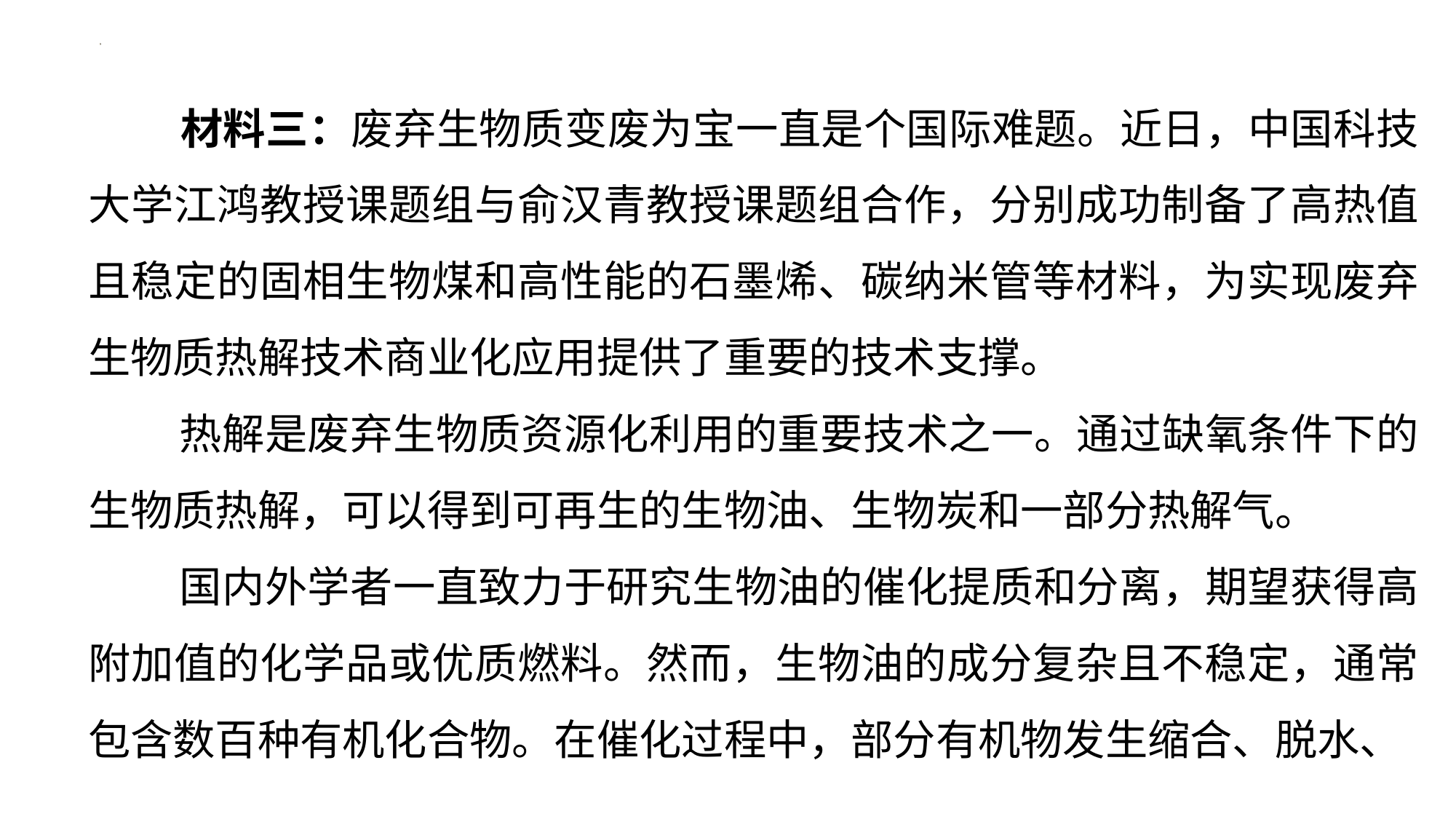

#
     材料三：废弃生物质变废为宝一直是个国际难题。近日，中国科技大学江鸿教授课题组与俞汉青教授课题组合作，分别成功制备了高热值且稳定的固相生物煤和高性能的石墨烯、碳纳米管等材料，为实现废弃生物质热解技术商业化应用提供了重要的技术支撑。
     热解是废弃生物质资源化利用的重要技术之一。通过缺氧条件下的生物质热解，可以得到可再生的生物油、生物炭和一部分热解气。
     国内外学者一直致力于研究生物油的催化提质和分离，期望获得高附加值的化学品或优质燃料。然而，生物油的成分复杂且不稳定，通常包含数百种有机化合物。在催化过程中，部分有机物发生缩合、脱水、